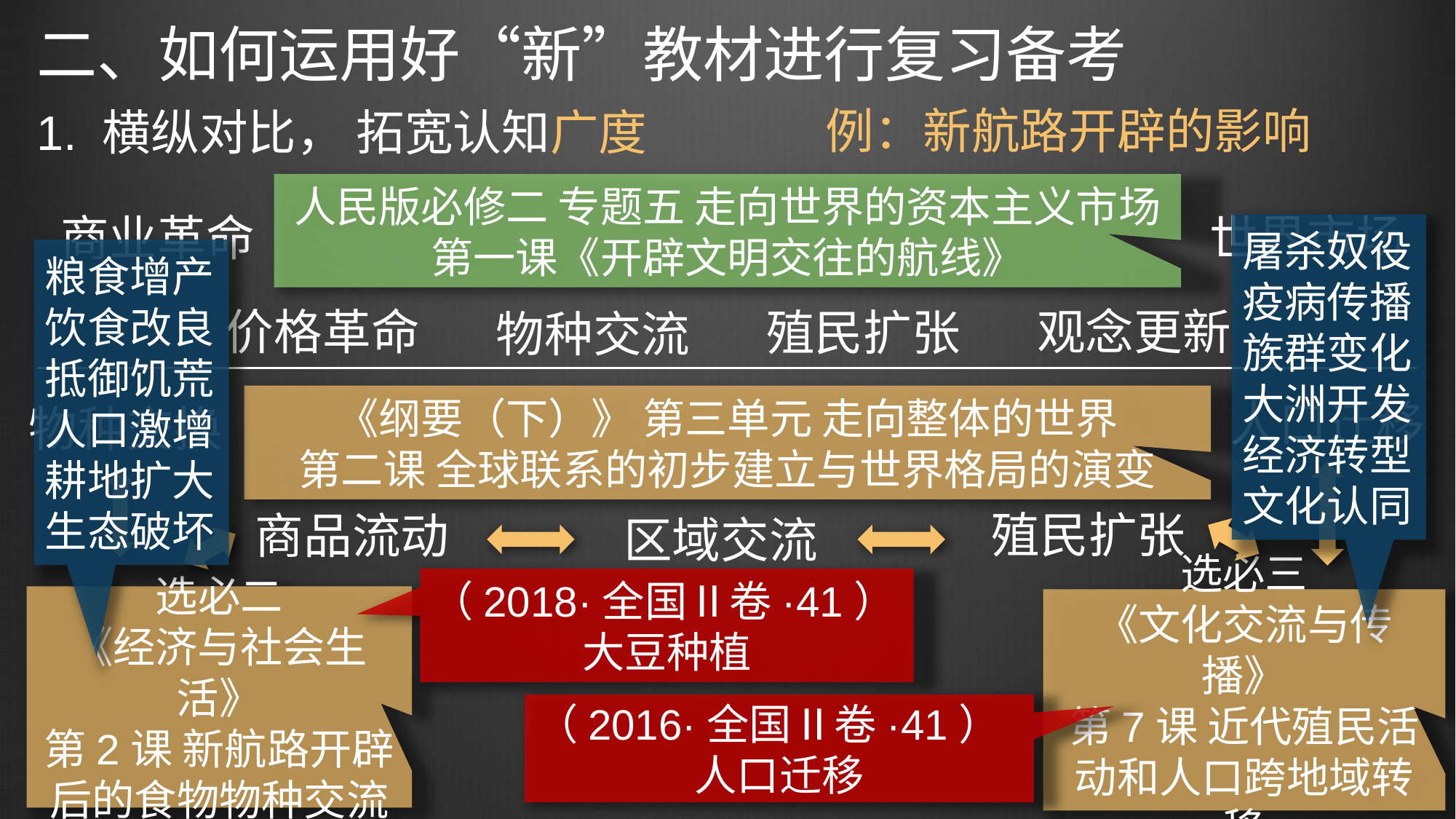

二、如何运用好“新”教材进行复习备考
例：新航路开辟的影响
1. 横纵对比， 拓宽认知广度
人民版必修二 专题五 走向世界的资本主义市场
第一课《开辟文明交往的航线》
商业革命
世界市场
屠杀奴役
疫病传播
族群变化
大洲开发
经济转型文化认同
粮食增产
饮食改良
抵御饥荒
人口激增
耕地扩大生态破坏
价格革命
观念更新
殖民扩张
物种交流
《纲要（下）》 第三单元 走向整体的世界
第二课 全球联系的初步建立与世界格局的演变
人口迁移
物种交换

殖民扩张
商品流动
区域交流

（2018·全国Ⅱ卷·41）
大豆种植
选必二
《经济与社会生活》
第2课 新航路开辟后的食物物种交流
选必三
《文化交流与传播》
第7课 近代殖民活动和人口跨地域转移
（2016·全国Ⅱ卷·41）
人口迁移